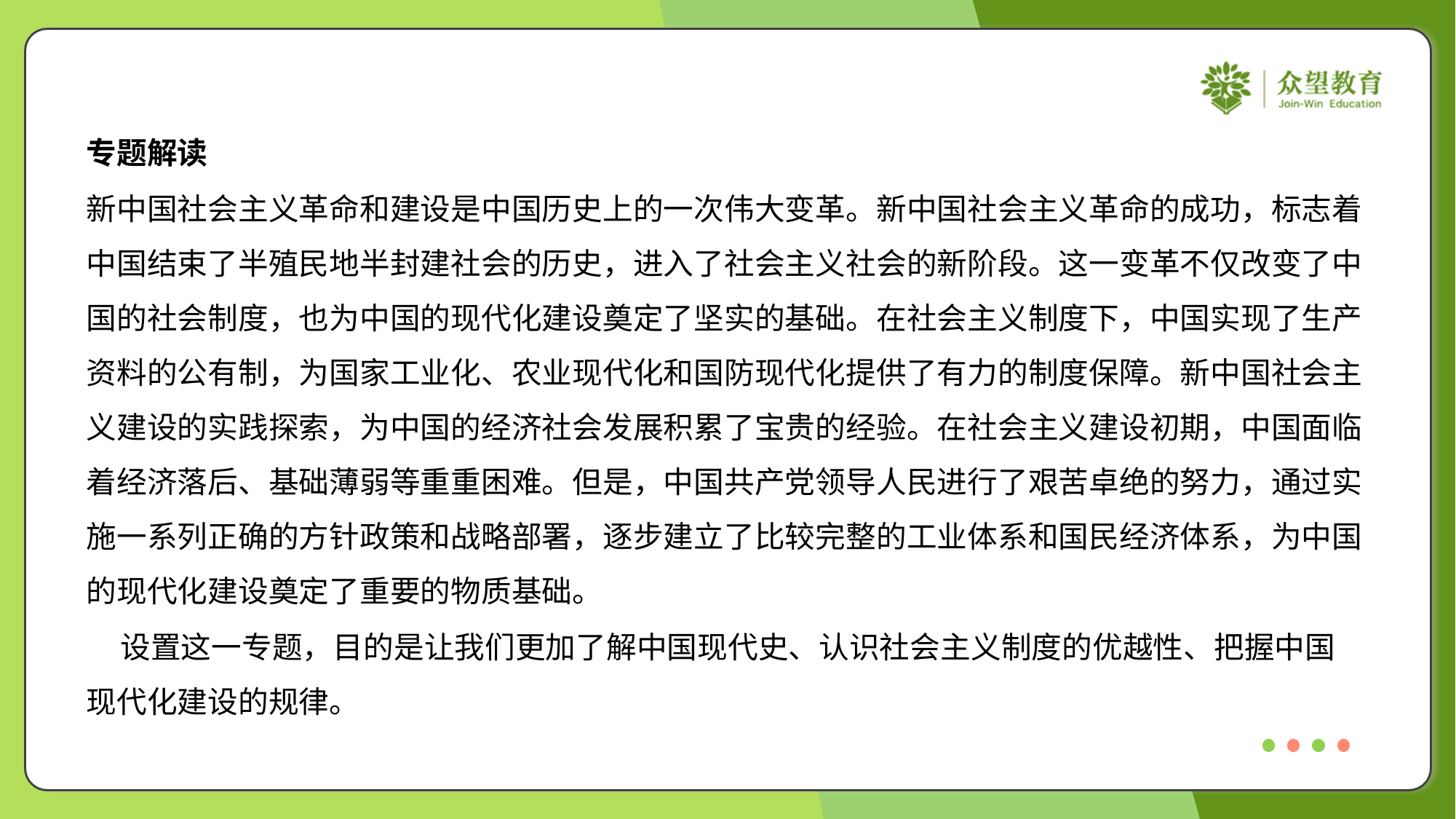

专题解读
新中国社会主义革命和建设是中国历史上的一次伟大变革。新中国社会主义革命的成功，标志着
中国结束了半殖民地半封建社会的历史，进入了社会主义社会的新阶段。这一变革不仅改变了中
国的社会制度，也为中国的现代化建设奠定了坚实的基础。在社会主义制度下，中国实现了生产
资料的公有制，为国家工业化、农业现代化和国防现代化提供了有力的制度保障。新中国社会主
义建设的实践探索，为中国的经济社会发展积累了宝贵的经验。在社会主义建设初期，中国面临
着经济落后、基础薄弱等重重困难。但是，中国共产党领导人民进行了艰苦卓绝的努力，通过实
施一系列正确的方针政策和战略部署，逐步建立了比较完整的工业体系和国民经济体系，为中国
的现代化建设奠定了重要的物质基础。
    设置这一专题，目的是让我们更加了解中国现代史、认识社会主义制度的优越性、把握中国
现代化建设的规律。